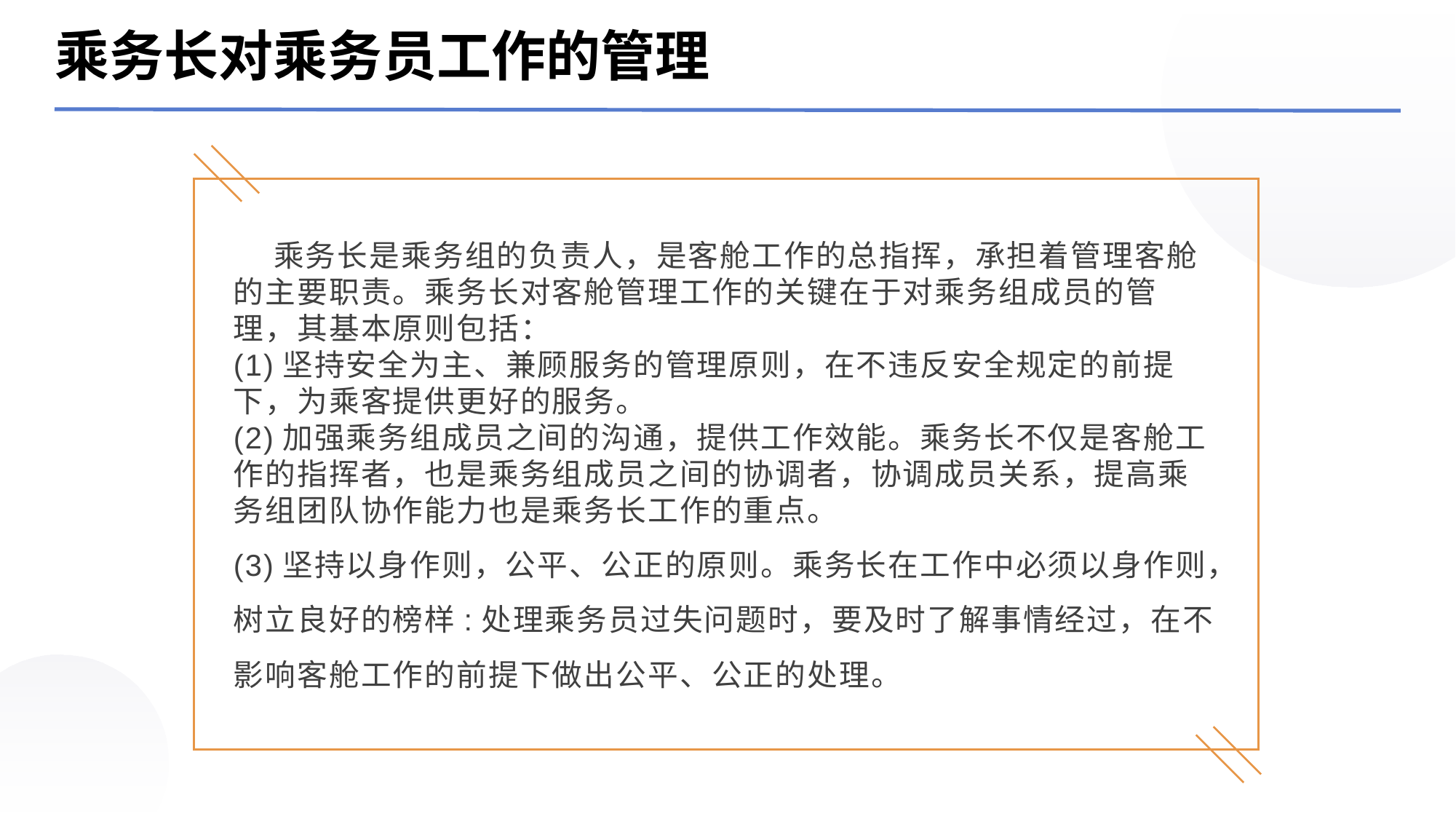

乘务长对乘务员工作的管理

    乘务长是乘务组的负责人，是客舱工作的总指挥，承担着管理客舱的主要职责。乘务长对客舱管理工作的关键在于对乘务组成员的管理，其基本原则包括：
(1)坚持安全为主、兼顾服务的管理原则，在不违反安全规定的前提下，为乘客提供更好的服务。
(2)加强乘务组成员之间的沟通，提供工作效能。乘务长不仅是客舱工作的指挥者，也是乘务组成员之间的协调者，协调成员关系，提高乘务组团队协作能力也是乘务长工作的重点。
(3)坚持以身作则，公平、公正的原则。乘务长在工作中必须以身作则，树立良好的榜样:处理乘务员过失问题时，要及时了解事情经过，在不影响客舱工作的前提下做出公平、公正的处理。